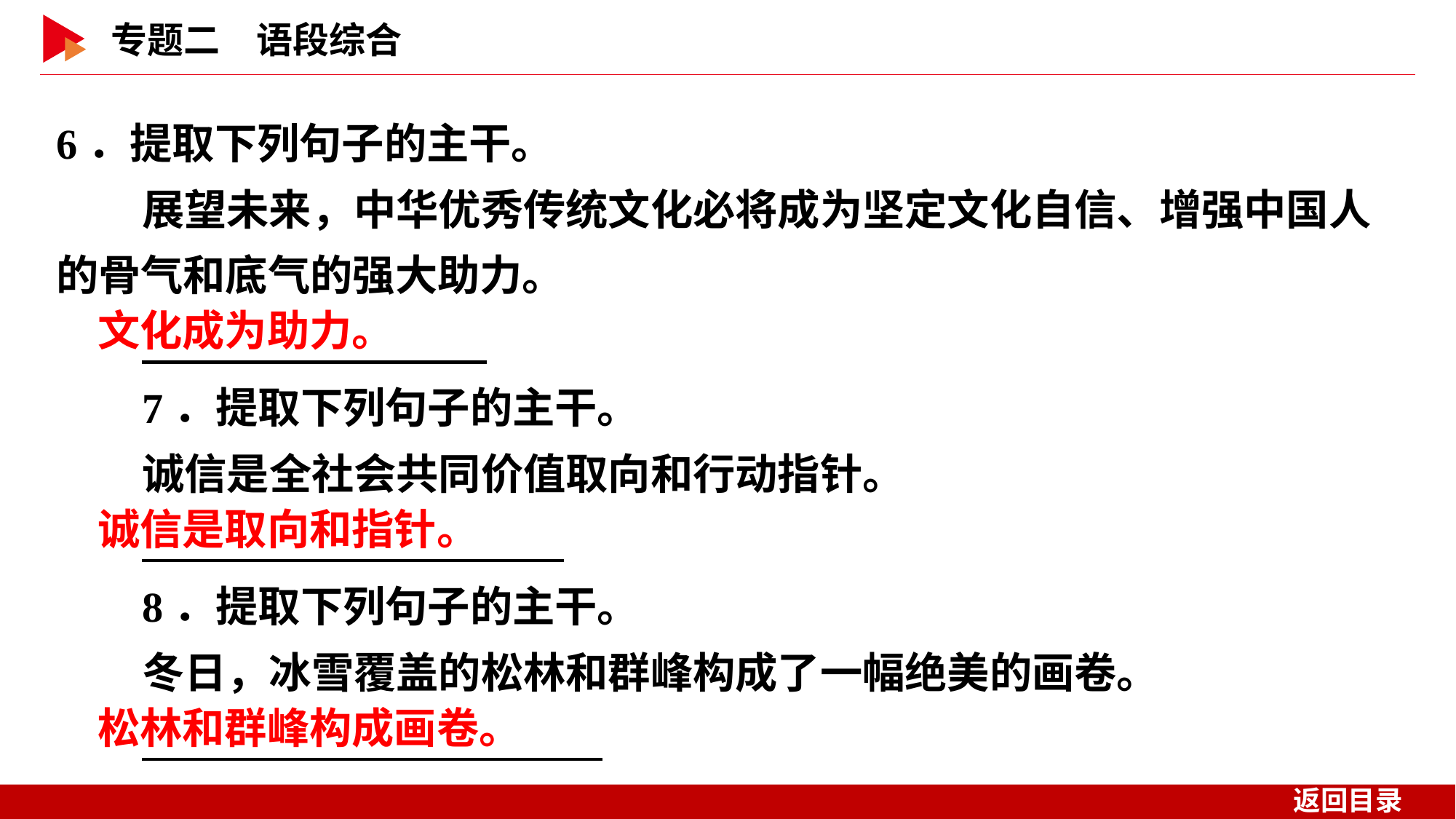

6．提取下列句子的主干。
展望未来，中华优秀传统文化必将成为坚定文化自信、增强中国人的骨气和底气的强大助力。

7．提取下列句子的主干。
诚信是全社会共同价值取向和行动指针。

8．提取下列句子的主干。
冬日，冰雪覆盖的松林和群峰构成了一幅绝美的画卷。

文化成为助力。
诚信是取向和指针。
松林和群峰构成画卷。